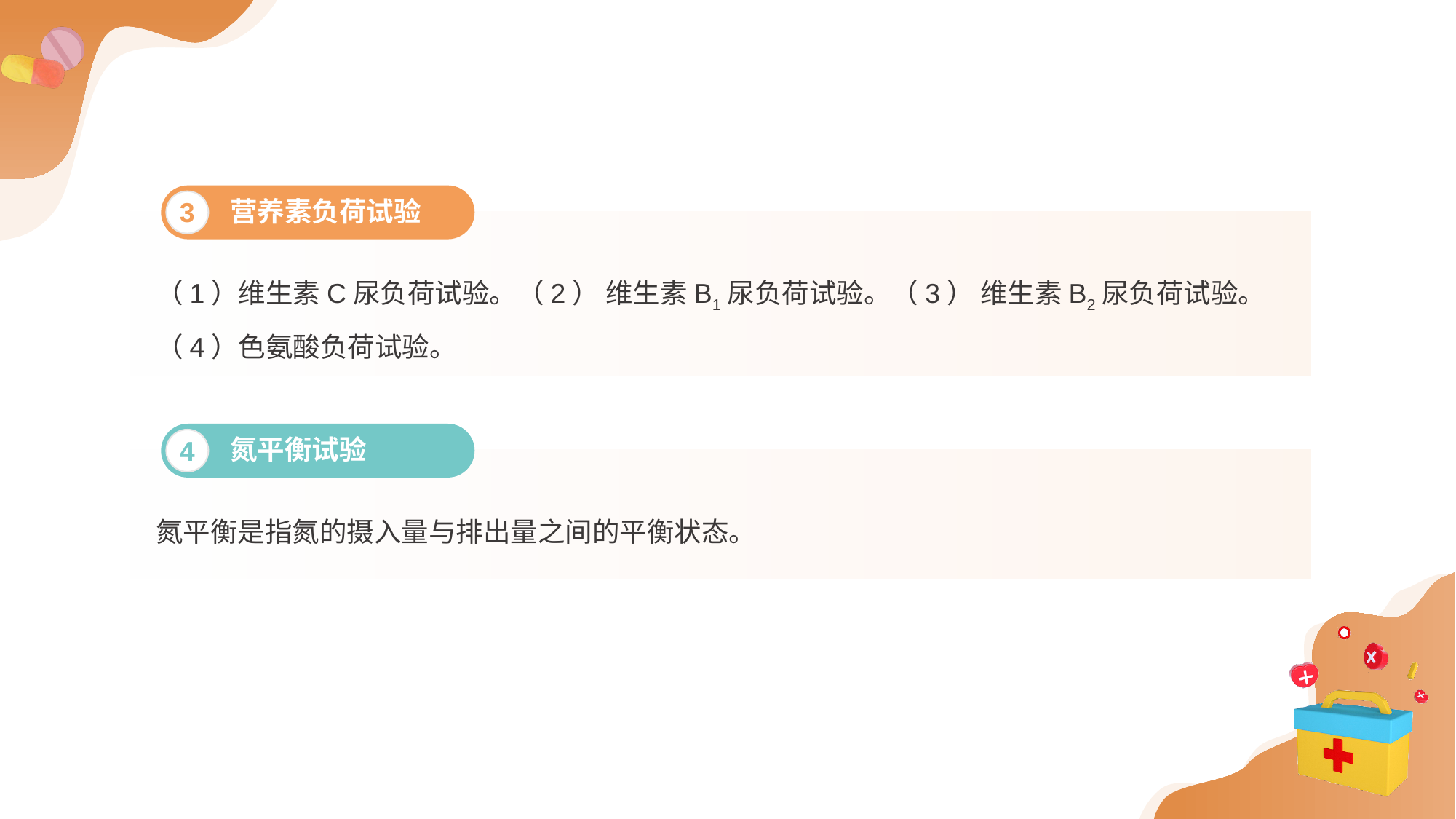

营养素负荷试验

3

（1）维生素C尿负荷试验。（2） 维生素B1尿负荷试验。（3） 维生素B2尿负荷试验。
（4）色氨酸负荷试验。

氮平衡试验

4

氮平衡是指氮的摄入量与排出量之间的平衡状态。